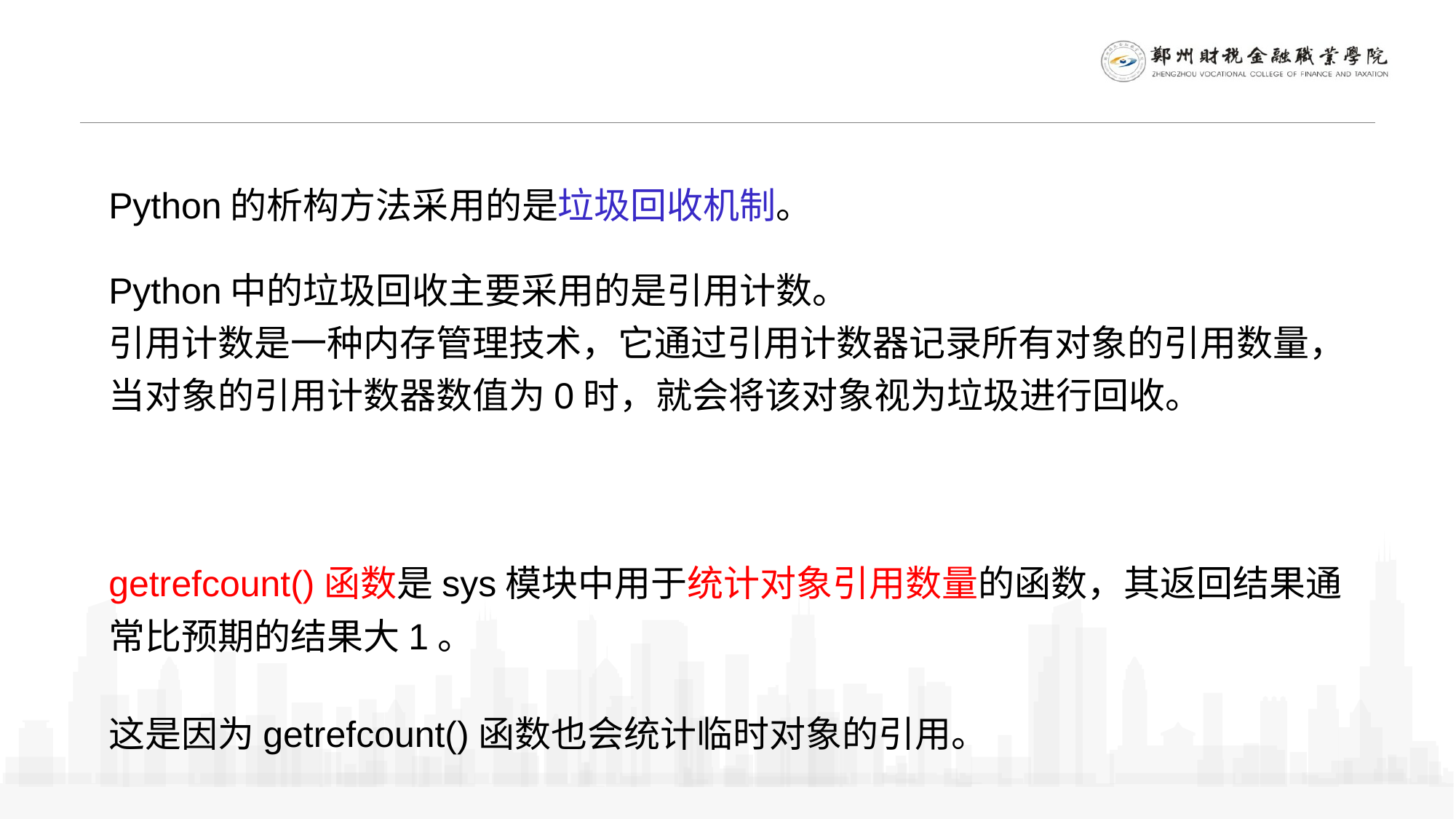

Python的析构方法采用的是垃圾回收机制。
Python中的垃圾回收主要采用的是引用计数。
引用计数是一种内存管理技术，它通过引用计数器记录所有对象的引用数量，当对象的引用计数器数值为0时，就会将该对象视为垃圾进行回收。
getrefcount()函数是sys模块中用于统计对象引用数量的函数，其返回结果通常比预期的结果大1。
这是因为getrefcount()函数也会统计临时对象的引用。